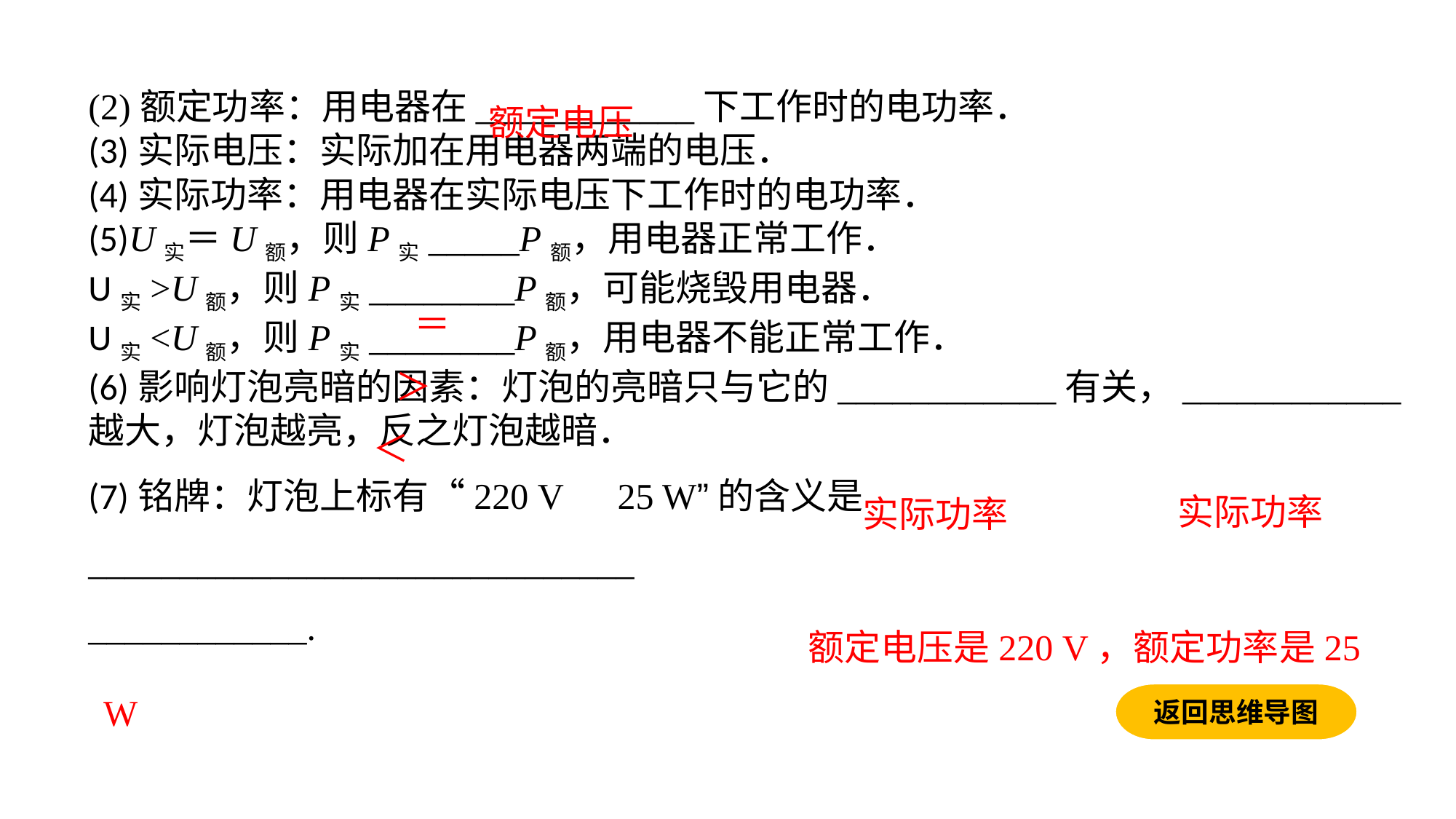

(2)额定功率：用电器在____________下工作时的电功率．(3)实际电压：实际加在用电器两端的电压．(4)实际功率：用电器在实际电压下工作时的电功率．(5)U实＝U额，则P实_____P额，用电器正常工作．U实>U额，则P实________P额，可能烧毁用电器．U实<U额，则P实________P额，用电器不能正常工作．(6)影响灯泡亮暗的因素：灯泡的亮暗只与它的____________有关，____________越大，灯泡越亮，反之灯泡越暗．(7)铭牌：灯泡上标有“220 V　25 W”的含义是______________________________
____________.
额定电压
＝
＞
＜
实际功率
实际功率
                                                                                     额定电压是220 V，额定功率是25 W
返回思维导图